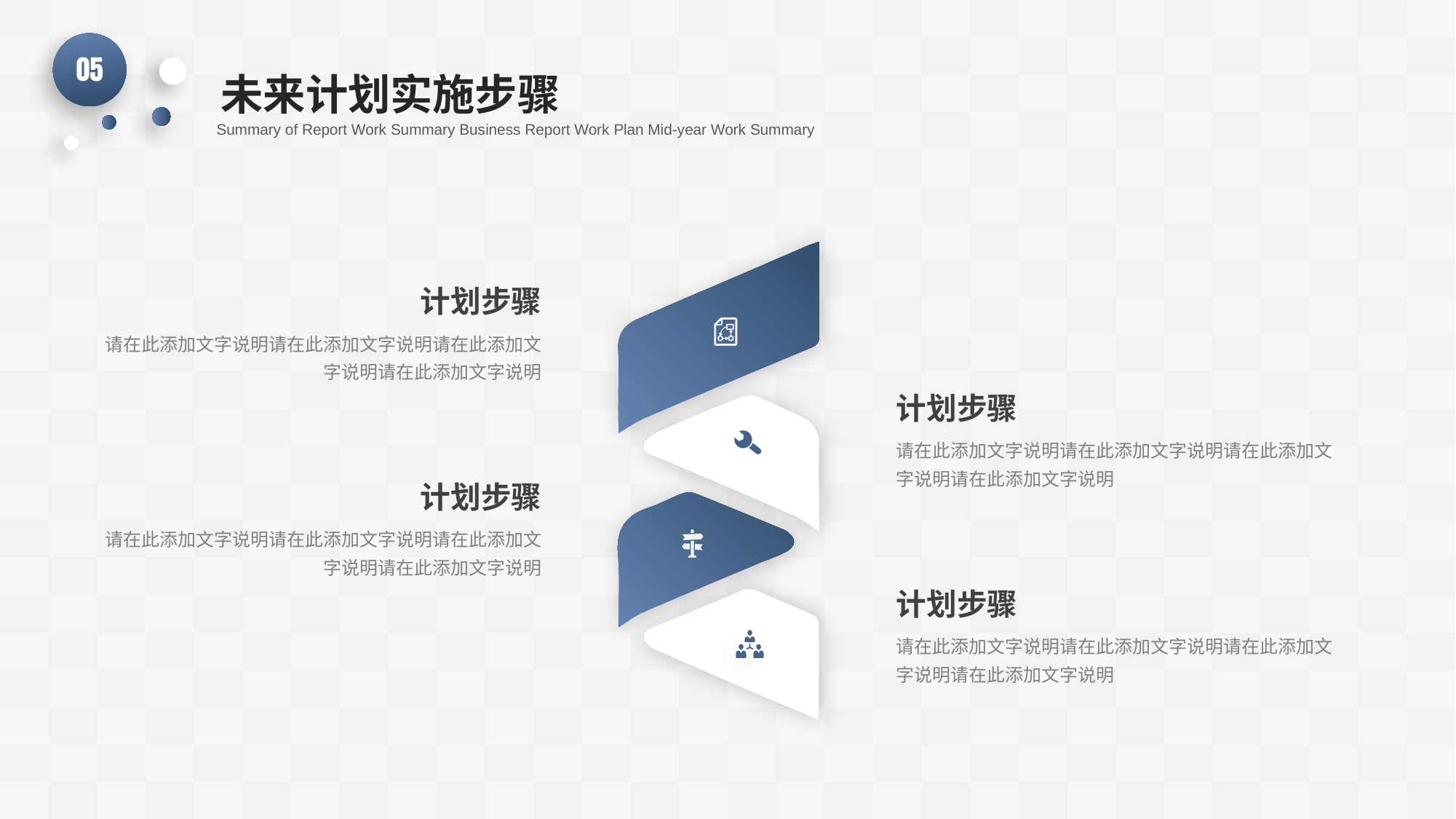

05

未来计划实施步骤

Summary of Report Work Summary Business Report Work Plan Mid-year Work Summary

计划步骤
请在此添加文字说明请在此添加文字说明请在此添加文字说明请在此添加文字说明
计划步骤
请在此添加文字说明请在此添加文字说明请在此添加文字说明请在此添加文字说明
计划步骤
请在此添加文字说明请在此添加文字说明请在此添加文字说明请在此添加文字说明
计划步骤
请在此添加文字说明请在此添加文字说明请在此添加文字说明请在此添加文字说明